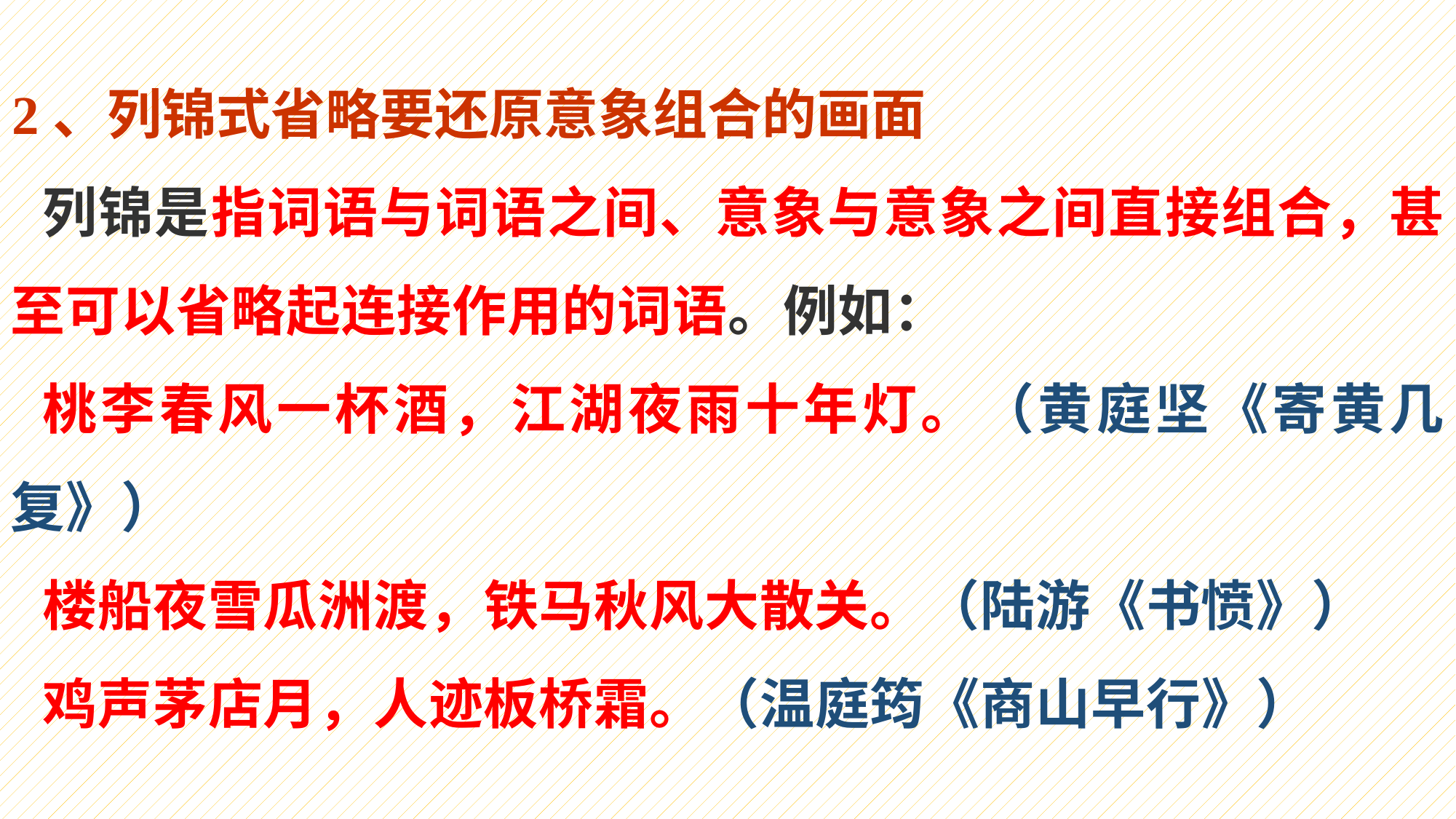

2、列锦式省略要还原意象组合的画面
列锦是指词语与词语之间、意象与意象之间直接组合，甚至可以省略起连接作用的词语。例如：
桃李春风一杯酒，江湖夜雨十年灯。（黄庭坚《寄黄几复》）
楼船夜雪瓜洲渡，铁马秋风大散关。（陆游《书愤》）
鸡声茅店月，人迹板桥霜。（温庭筠《商山早行》）